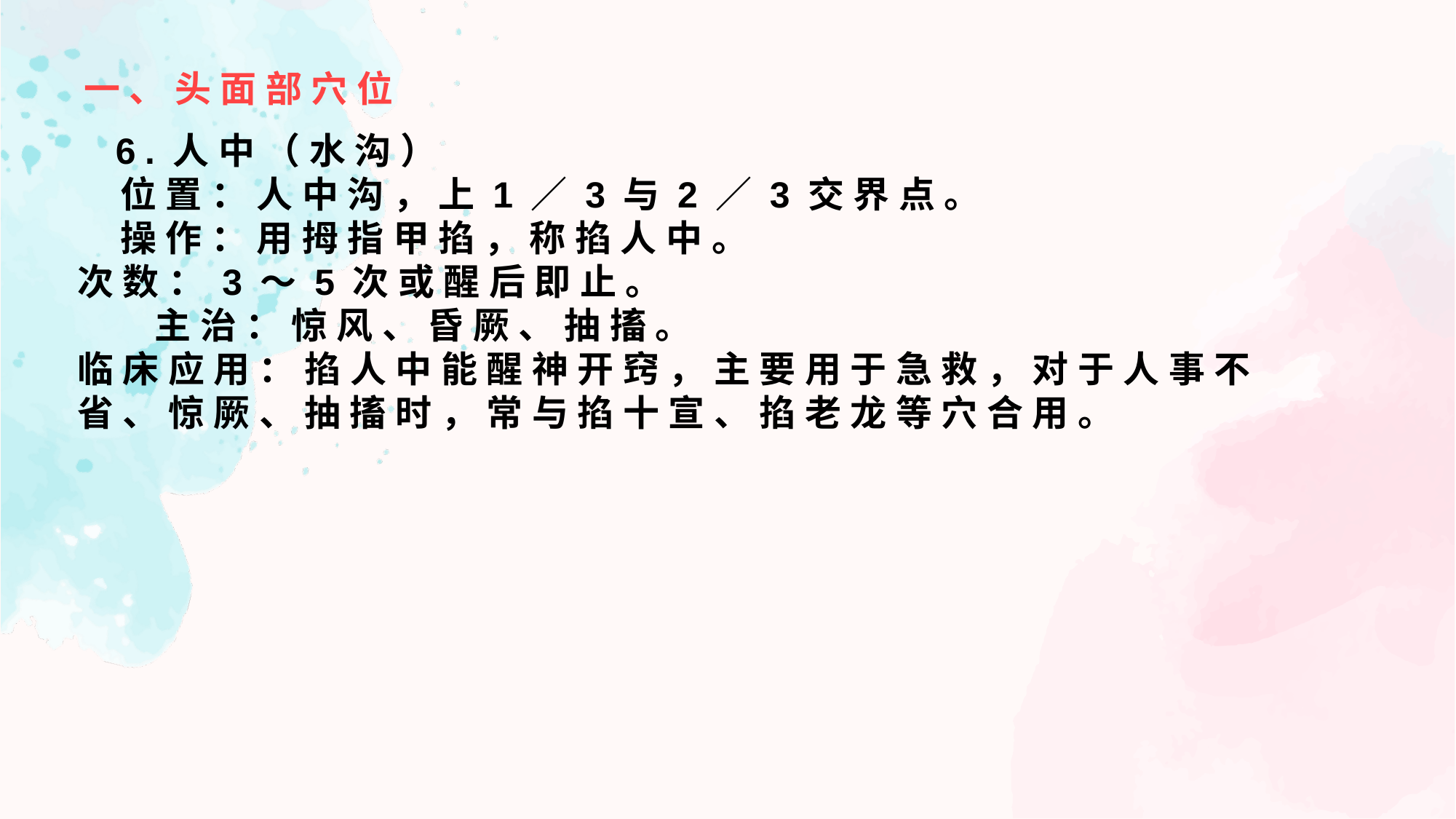

一、头面部穴位

  6.人中（水沟）
  位置：人中沟，上1／3与2／3交界点。
  操作：用拇指甲掐，称掐人中。
次数：3～5次或醒后即止。
    主治：惊风、昏厥、抽搐。
临床应用：掐人中能醒神开窍，主要用于急救，对于人事不省、惊厥、抽搐时，常与掐十宣、掐老龙等穴合用。